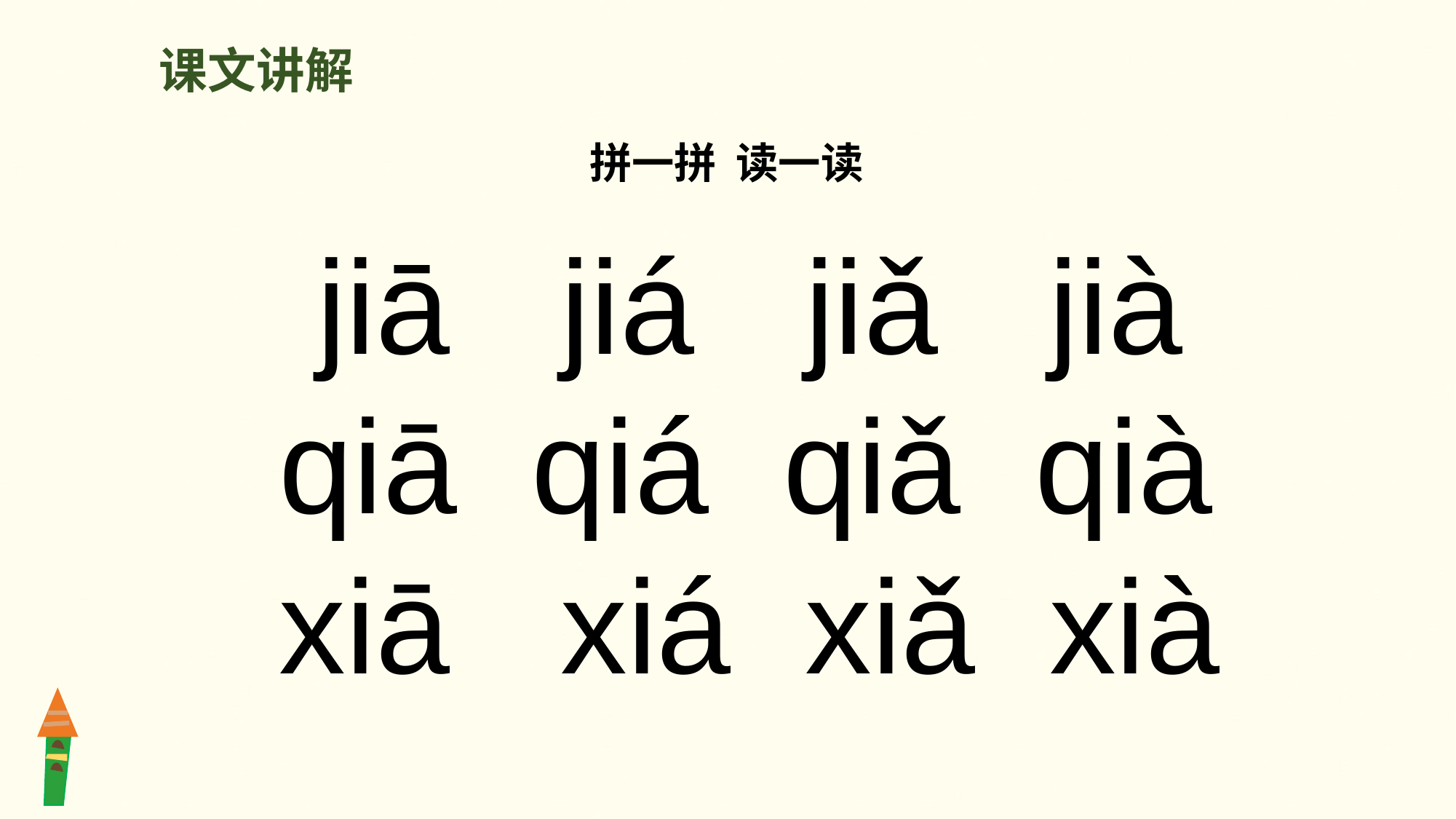

课文讲解
拼一拼  读一读
 jiā   jiá   jiǎ   jià qiā  qiá  qiǎ  qià
xiā   xiá  xiǎ  xià